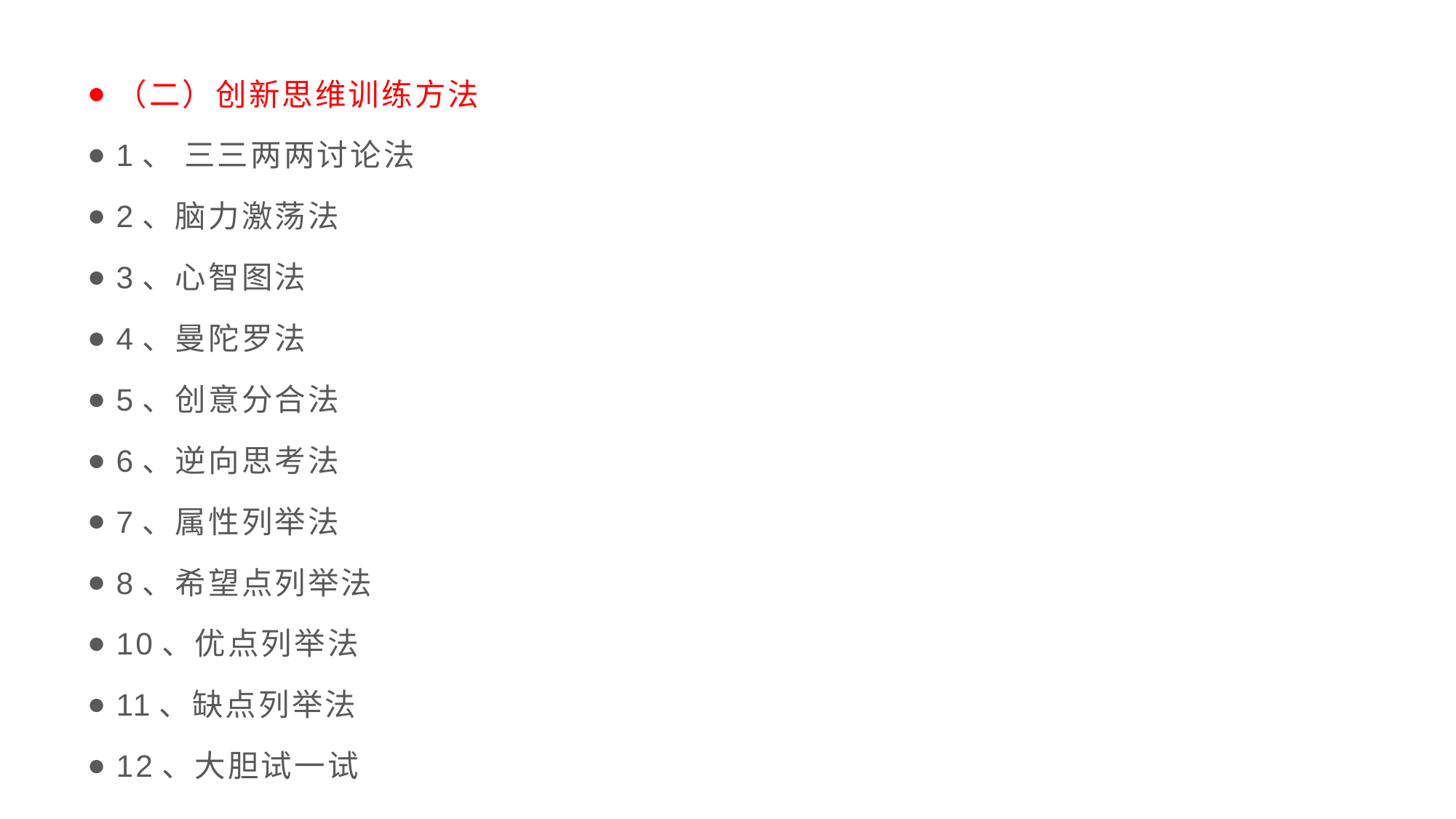

（二）创新思维训练方法
1、 三三两两讨论法
2、脑力激荡法
3、心智图法
4、曼陀罗法
5、创意分合法
6、逆向思考法
7、属性列举法
8、希望点列举法
10、优点列举法
11、缺点列举法
12、大胆试一试